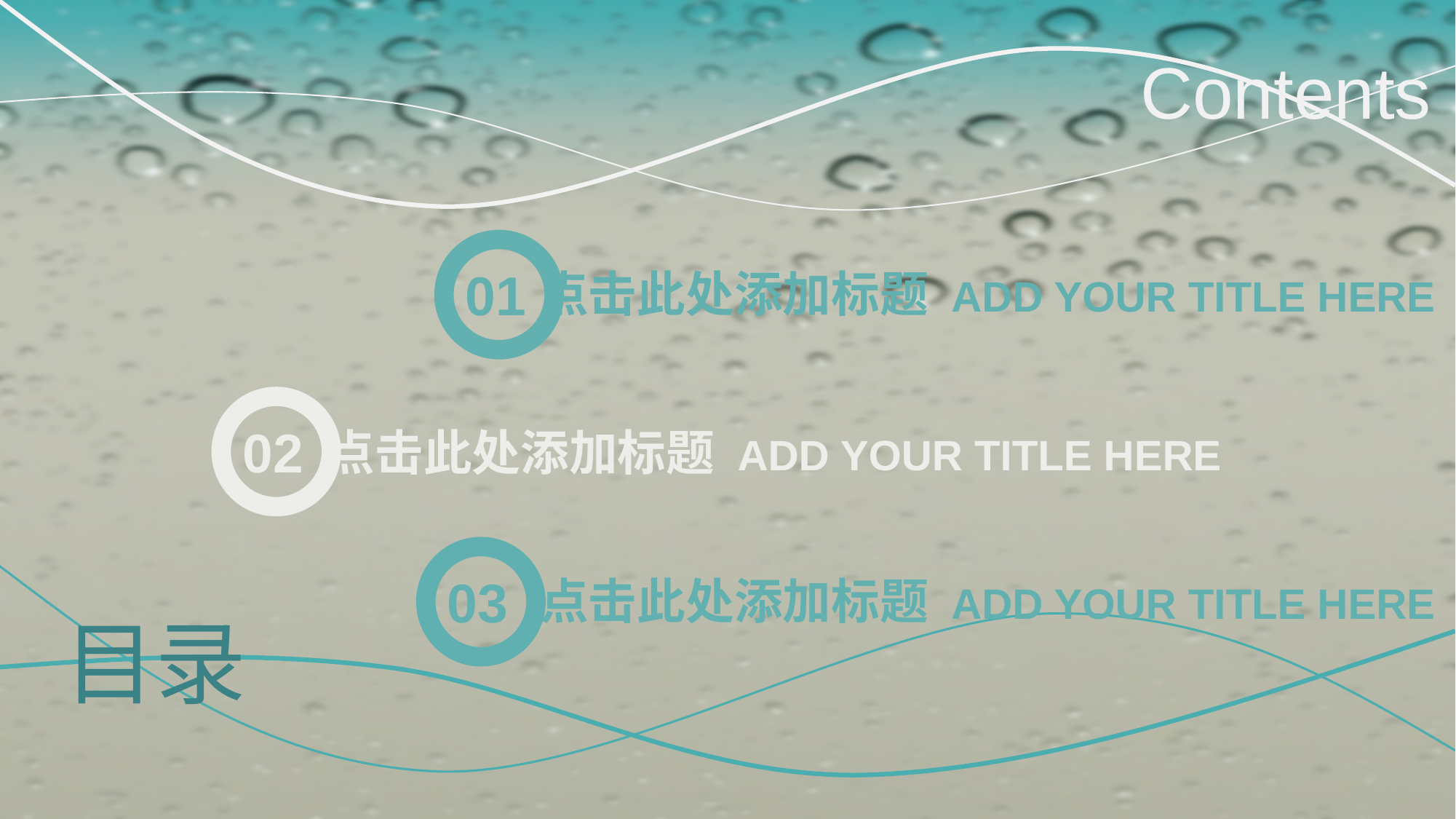

Contents

01
点击此处添加标题 ADD YOUR TITLE HERE

02
点击此处添加标题 ADD YOUR TITLE HERE

03

点击此处添加标题 ADD YOUR TITLE HERE
目录